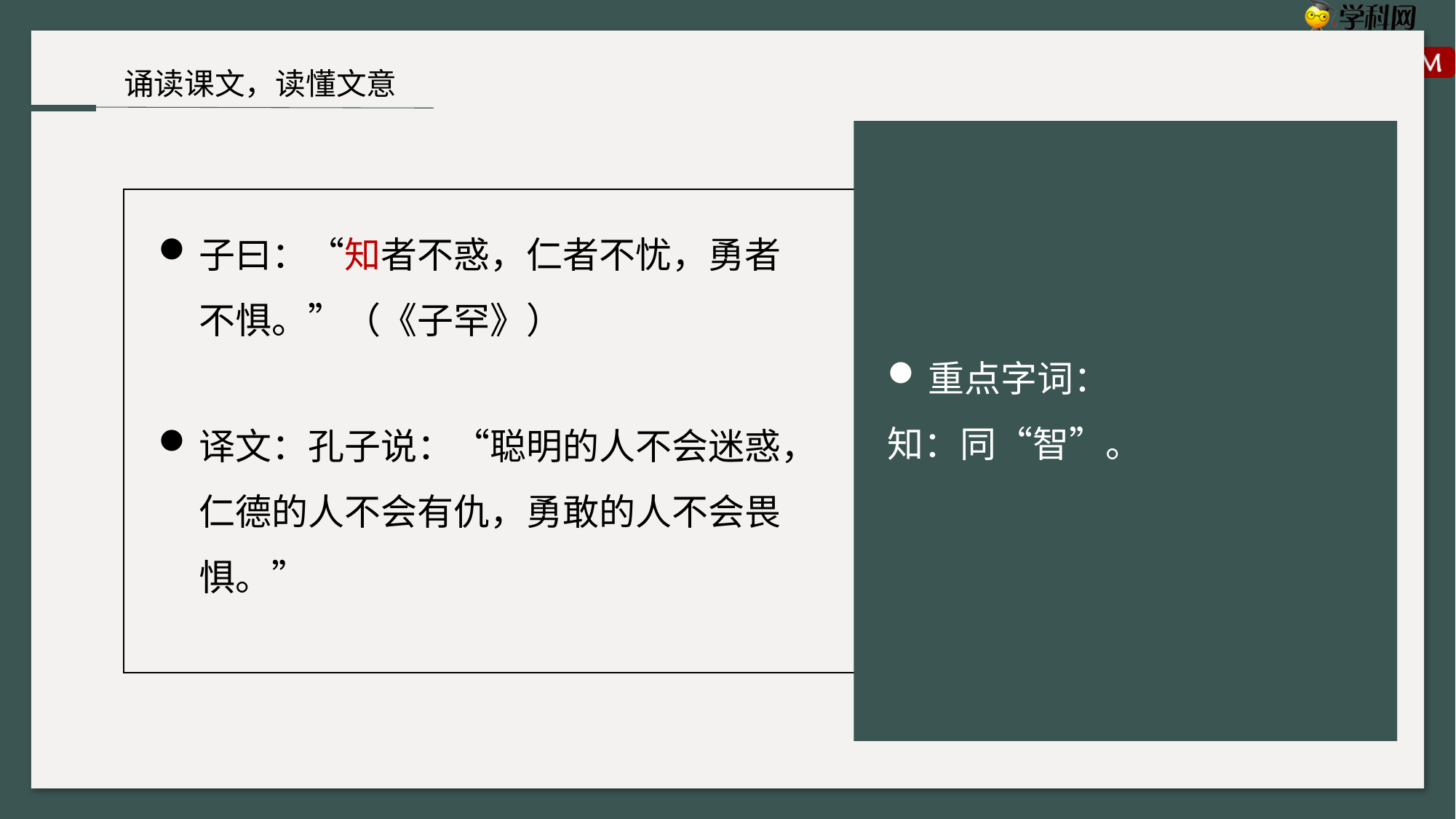

诵读课文，读懂文意

子曰：“知者不惑，仁者不忧，勇者不惧。”（《子罕》）

重点字词：
知：同“智”。
译文：孔子说：“聪明的人不会迷惑，仁德的人不会有仇，勇敢的人不会畏惧。”